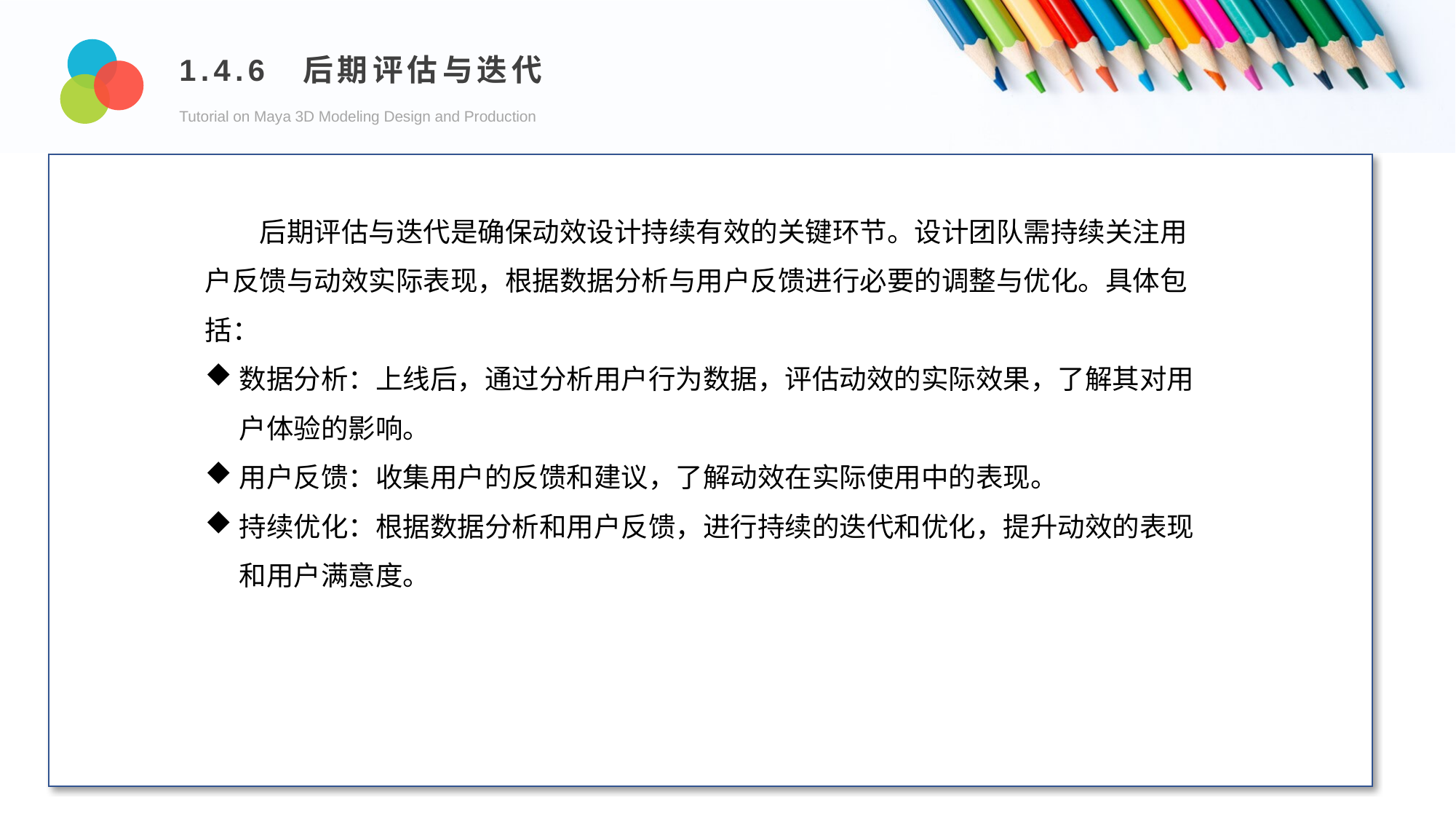

1.4.6  后期评估与迭代
Tutorial on Maya 3D Modeling Design and Production
Design and Production
后期评估与迭代是确保动效设计持续有效的关键环节。设计团队需持续关注用户反馈与动效实际表现，根据数据分析与用户反馈进行必要的调整与优化。具体包括：
数据分析：上线后，通过分析用户行为数据，评估动效的实际效果，了解其对用户体验的影响。
用户反馈：收集用户的反馈和建议，了解动效在实际使用中的表现。
持续优化：根据数据分析和用户反馈，进行持续的迭代和优化，提升动效的表现和用户满意度。